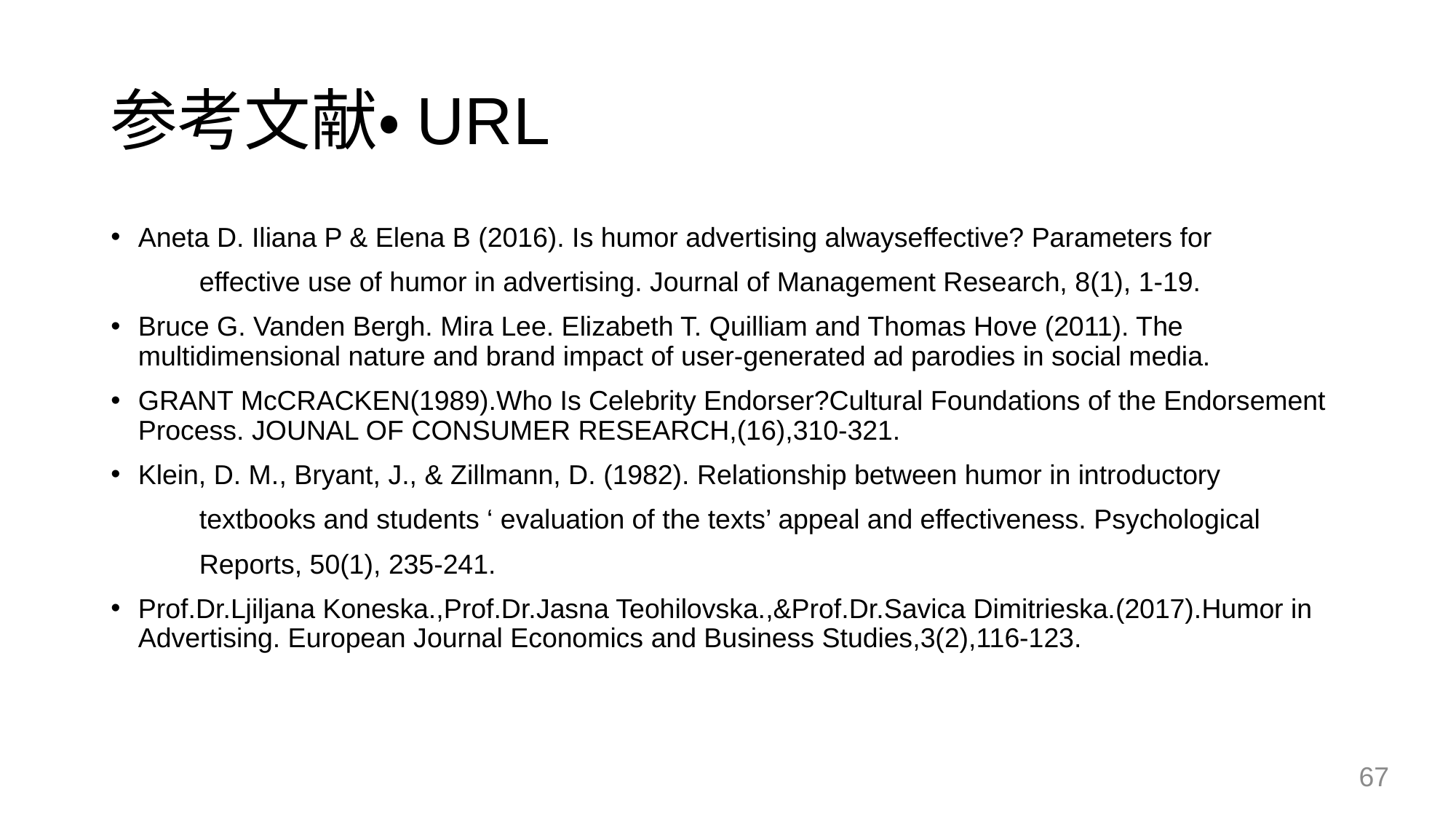

# 参考文献・URL
Aneta D. Iliana P & Elena B (2016). Is humor advertising alwayseffective? Parameters for
　　　effective use of humor in advertising. Journal of Management Research, 8(1), 1-19.
Bruce G. Vanden Bergh. Mira Lee. Elizabeth T. Quilliam and Thomas Hove (2011). The multidimensional nature and brand impact of user-generated ad parodies in social media.
GRANT McCRACKEN(1989).Who Is Celebrity Endorser?Cultural Foundations of the Endorsement Process. JOUNAL OF CONSUMER RESEARCH,(16),310-321.
Klein, D. M., Bryant, J., & Zillmann, D. (1982). Relationship between humor in introductory
　　　textbooks and students ‘ evaluation of the texts’ appeal and effectiveness. Psychological
　　　Reports, 50(1), 235-241.
Prof.Dr.Ljiljana Koneska.,Prof.Dr.Jasna Teohilovska.,&Prof.Dr.Savica Dimitrieska.(2017).Humor in Advertising. European Journal Economics and Business Studies,3(2),116-123.

67